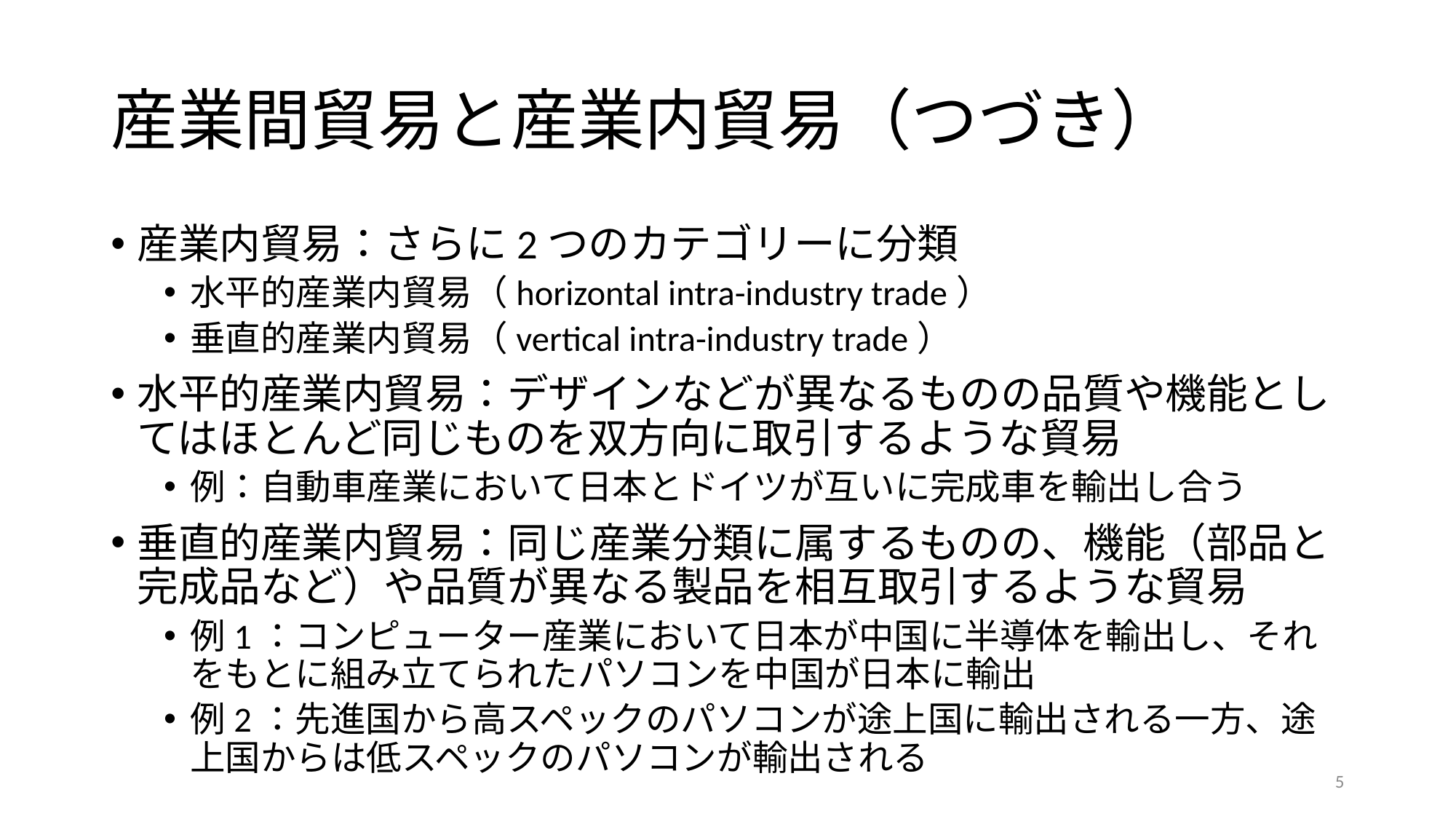

# 産業間貿易と産業内貿易（つづき）
産業内貿易：さらに2つのカテゴリーに分類
水平的産業内貿易（horizontal intra-industry trade）
垂直的産業内貿易（vertical intra-industry trade）
水平的産業内貿易：デザインなどが異なるものの品質や機能としてはほとんど同じものを双方向に取引するような貿易
例：自動車産業において日本とドイツが互いに完成車を輸出し合う
垂直的産業内貿易：同じ産業分類に属するものの、機能（部品と完成品など）や品質が異なる製品を相互取引するような貿易
例1：コンピューター産業において日本が中国に半導体を輸出し、それをもとに組み立てられたパソコンを中国が日本に輸出
例2：先進国から高スペックのパソコンが途上国に輸出される一方、途上国からは低スペックのパソコンが輸出される
5